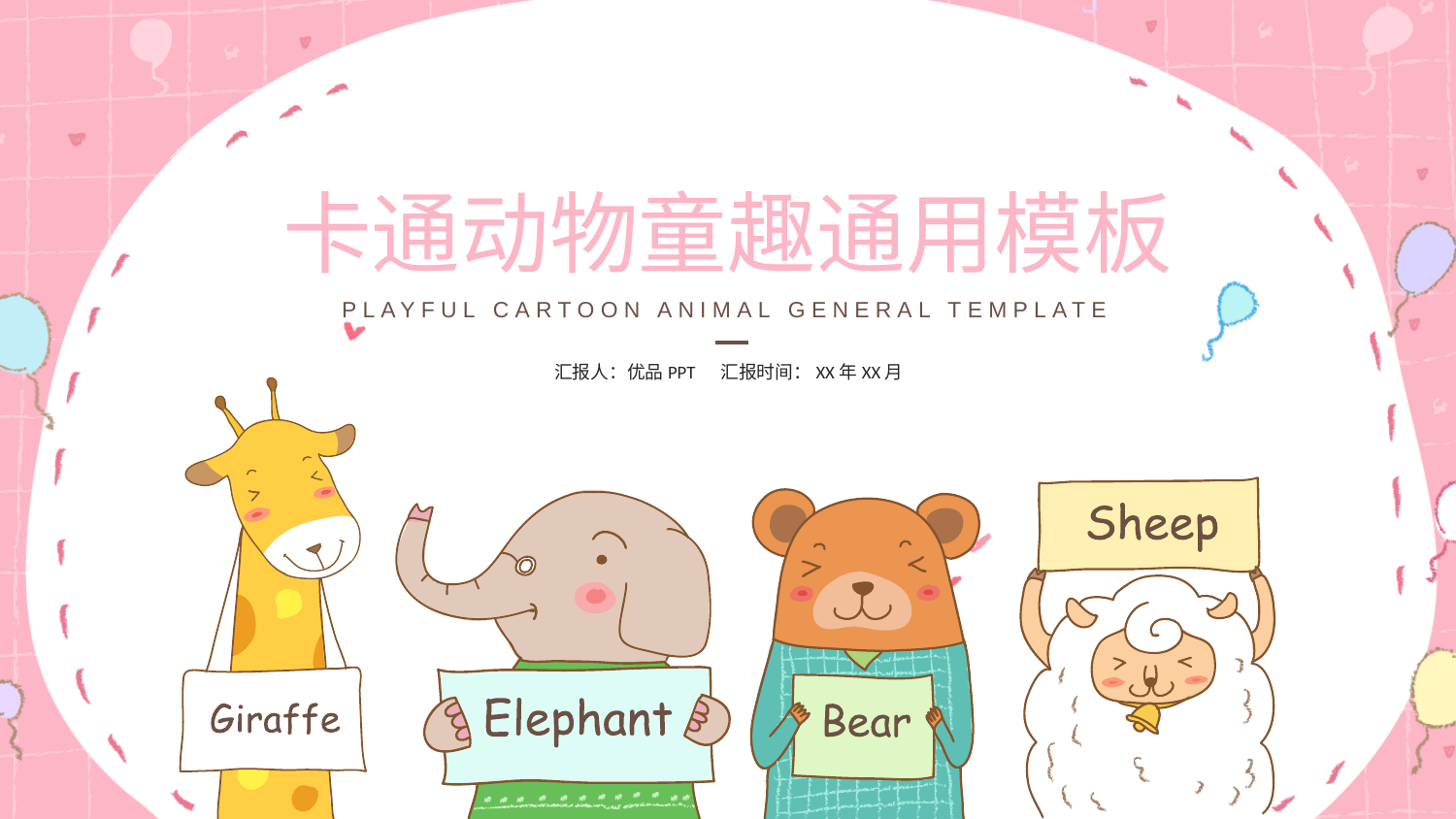

卡通动物童趣通用模板
PLAYFUL CARTOON ANIMAL GENERAL TEMPLATE
汇报人：优品PPT     汇报时间：XX年XX月